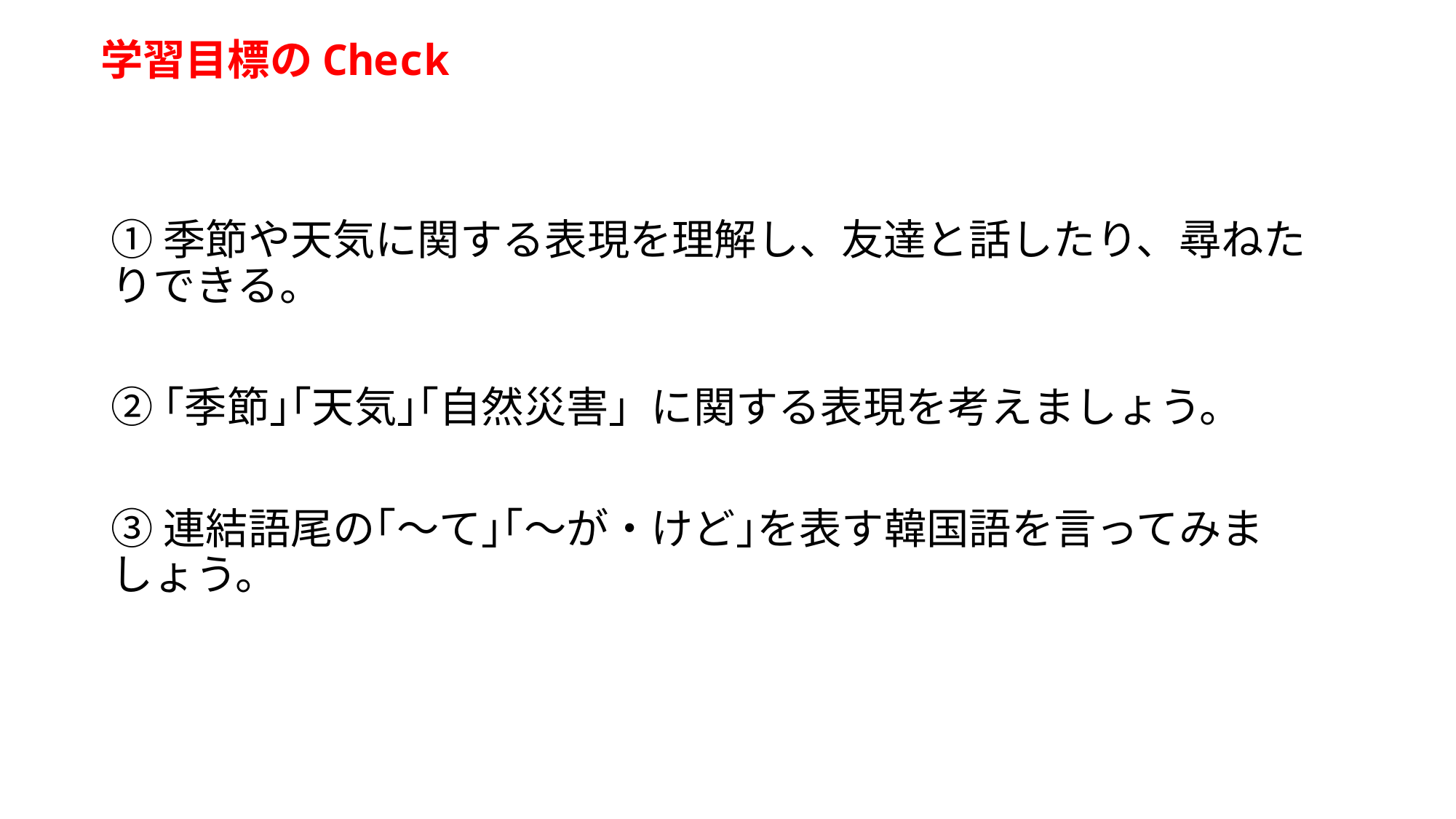

# 学習目標のCheck

①季節や天気に関する表現を理解し、友達と話したり、尋ねたりできる。

②｢季節｣｢天気｣｢自然災害」に関する表現を考えましょう。

③連結語尾の｢～て｣｢～が・けど｣を表す韓国語を言ってみましょう。